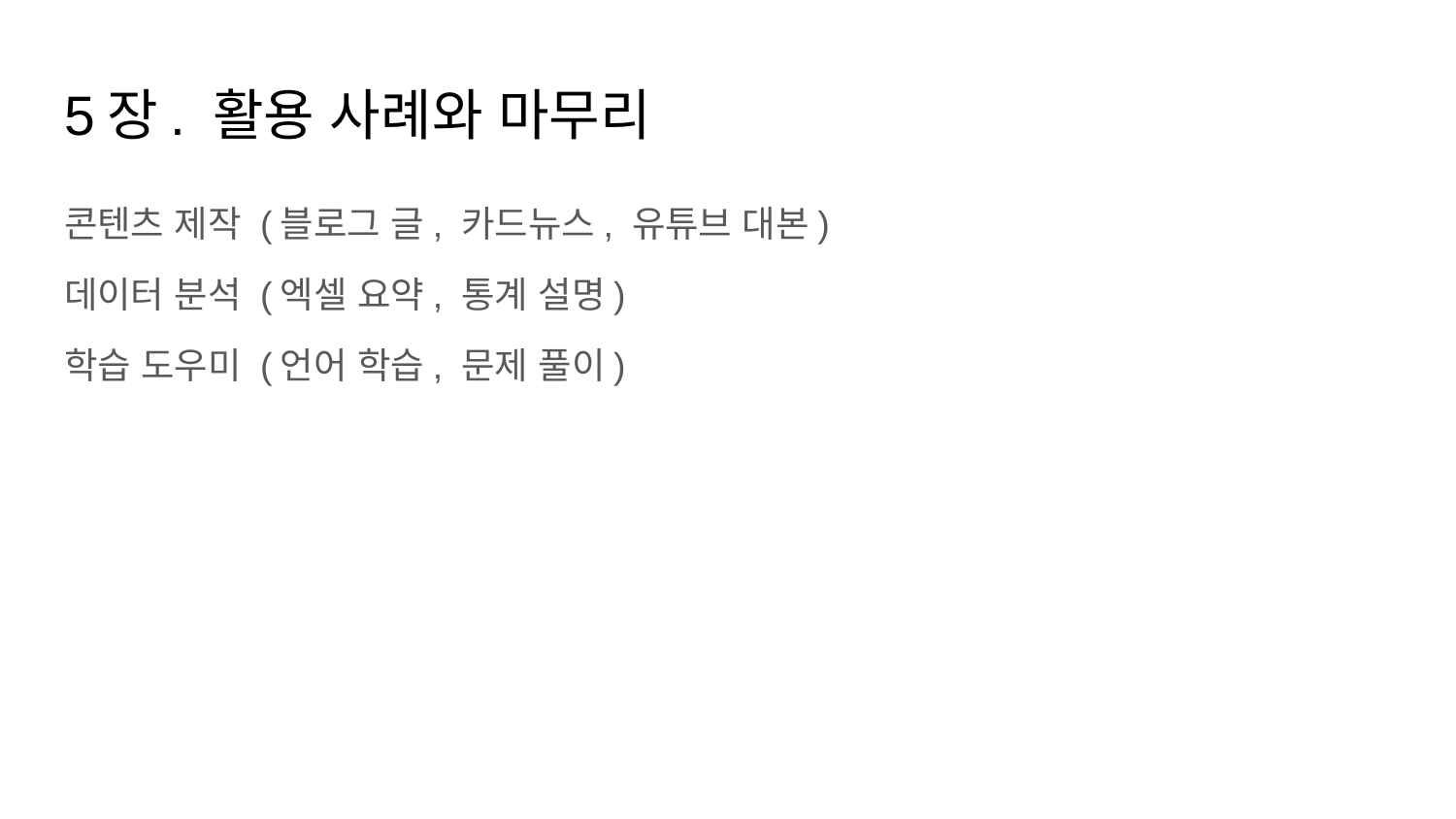

# 5장. 활용 사례와 마무리
콘텐츠 제작 (블로그 글, 카드뉴스, 유튜브 대본)
데이터 분석 (엑셀 요약, 통계 설명)
학습 도우미 (언어 학습, 문제 풀이)